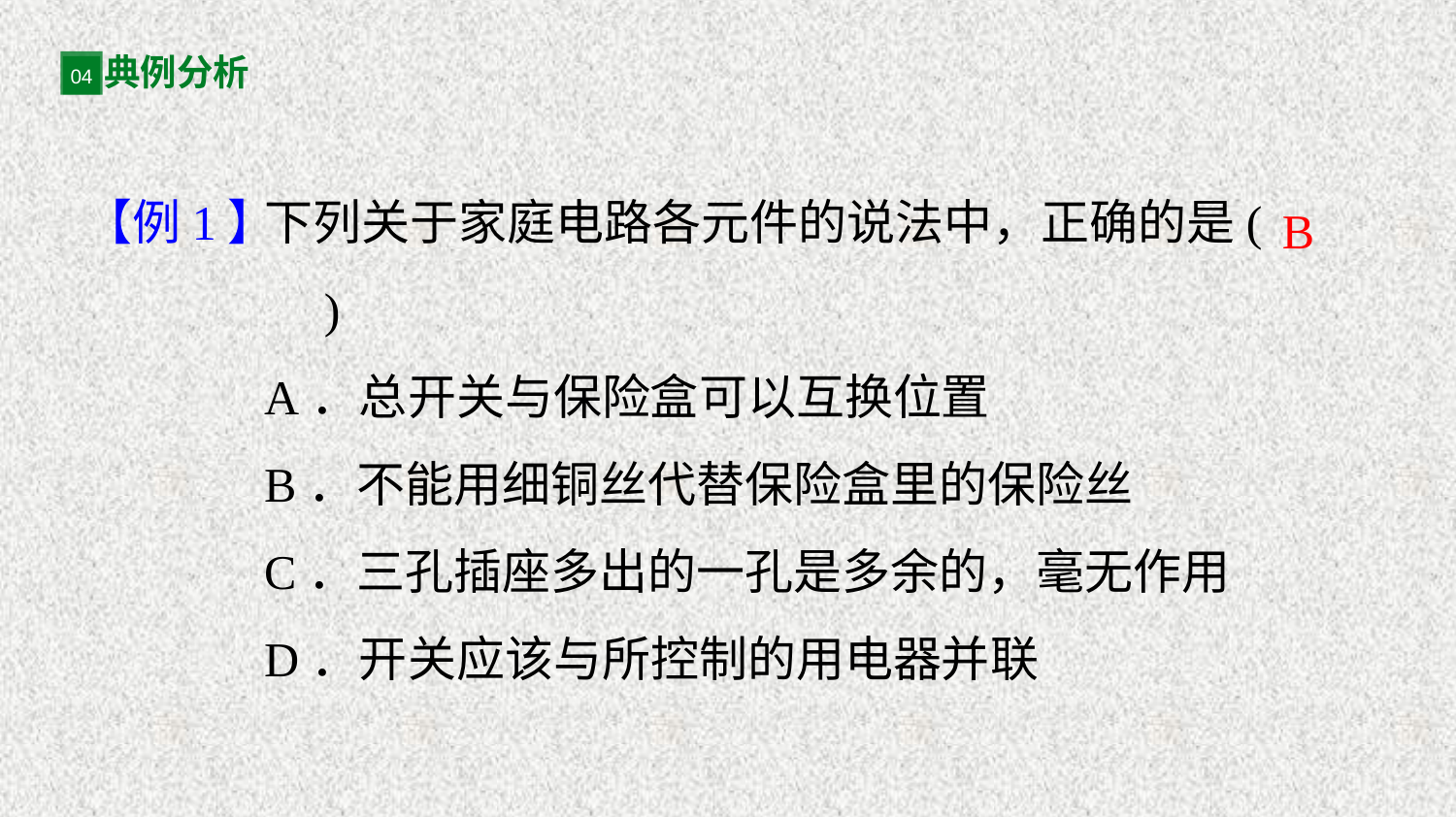

典例分析

04
【例1】
下列关于家庭电路各元件的说法中，正确的是(　　)
A．总开关与保险盒可以互换位置
B．不能用细铜丝代替保险盒里的保险丝
C．三孔插座多出的一孔是多余的，毫无作用
D．开关应该与所控制的用电器并联
B